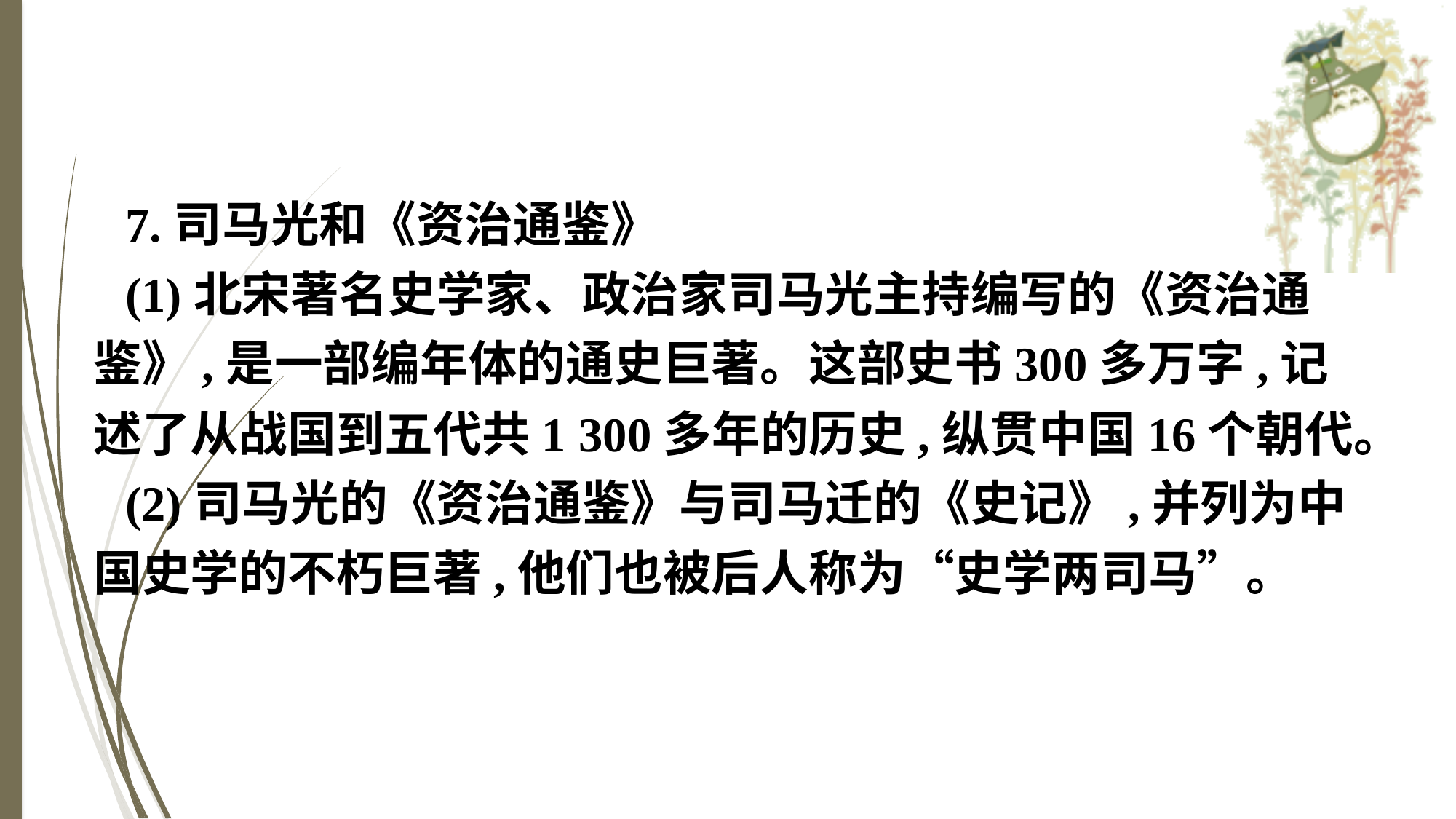

7.司马光和《资治通鉴》
(1)北宋著名史学家、政治家司马光主持编写的《资治通鉴》,是一部编年体的通史巨著。这部史书300多万字,记述了从战国到五代共1 300多年的历史,纵贯中国16个朝代。
(2)司马光的《资治通鉴》与司马迁的《史记》,并列为中国史学的不朽巨著,他们也被后人称为“史学两司马”。